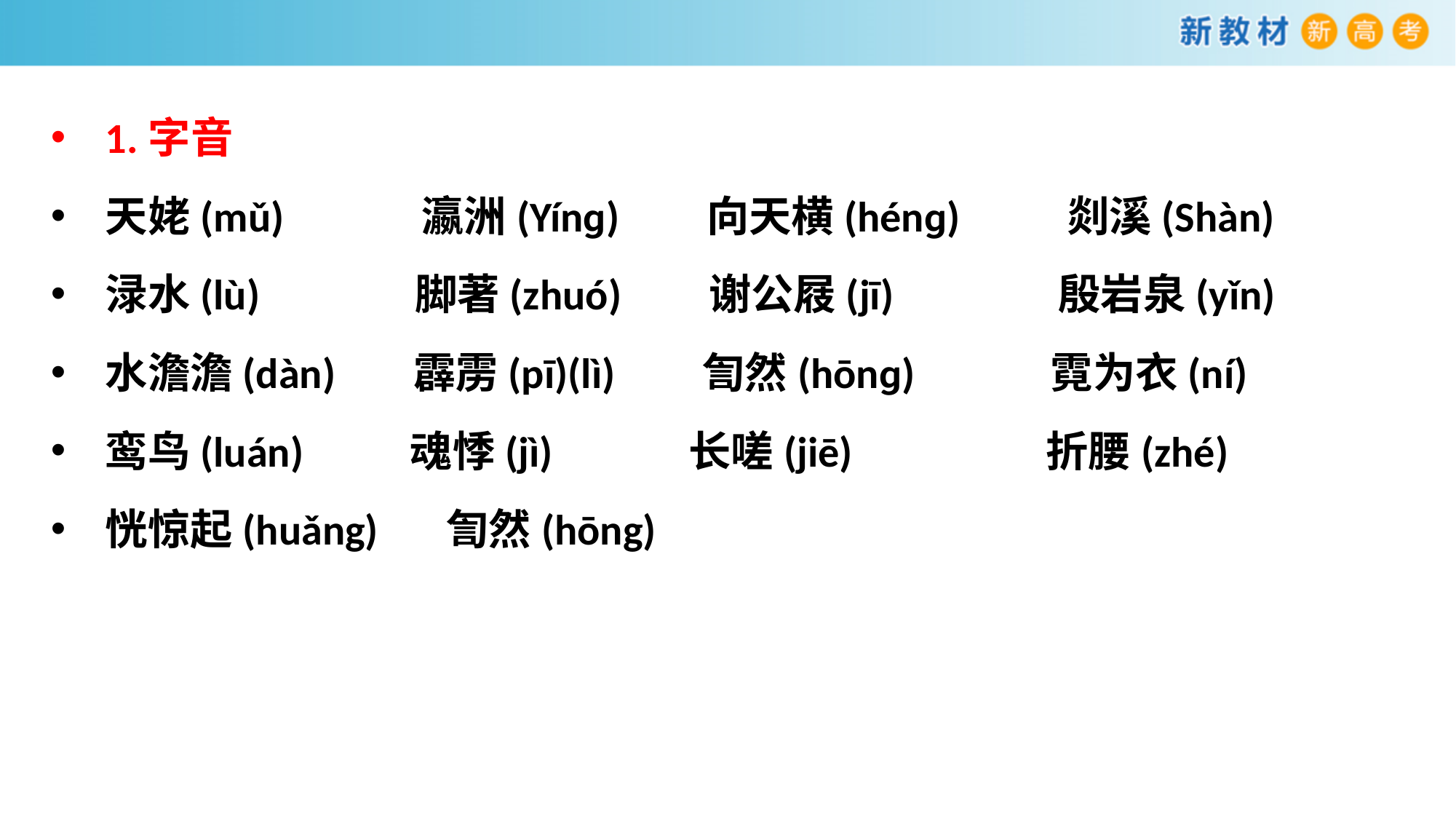

1.字音
天姥(mǔ)　　　瀛洲(Yínɡ)        向天横(hénɡ)          剡溪(Shàn)
渌水(lù)               脚著(zhuó)        谢公屐(jī)                殷岩泉(yǐn)
水澹澹(dàn)       霹雳(pī)(lì)        訇然(hōnɡ)             霓为衣(ní)
鸾鸟(luán)          魂悸(jì)             长嗟(jiē)                   折腰(zhé)
恍惊起(huǎng)      訇然(hōng)